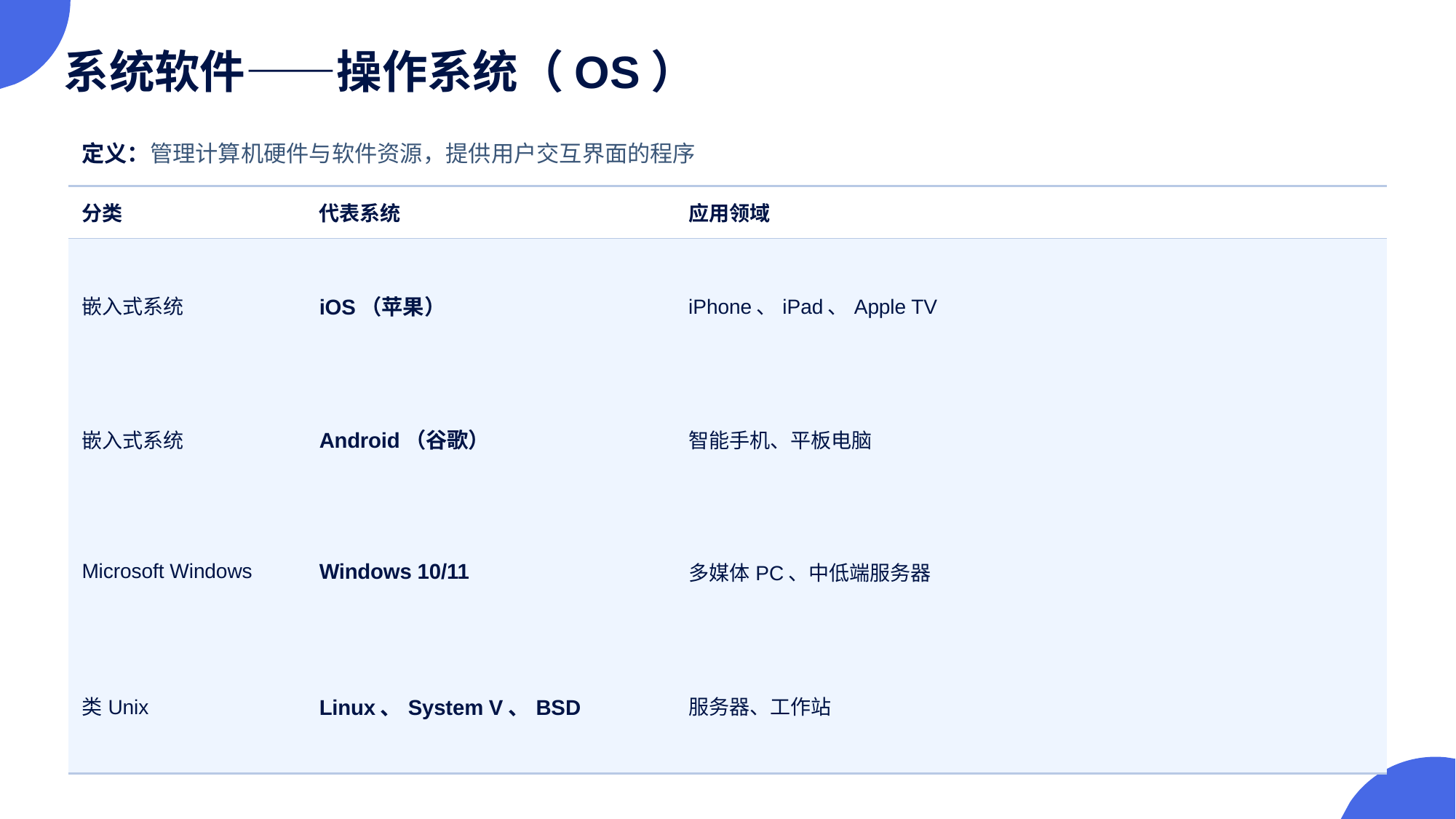

系统软件——操作系统（OS）
定义：管理计算机硬件与软件资源，提供用户交互界面的程序
| 分类 | 代表系统 | 应用领域 |
| --- | --- | --- |
| 嵌入式系统 | iOS（苹果） | iPhone、iPad、Apple TV |
| 嵌入式系统 | Android（谷歌） | 智能手机、平板电脑 |
| Microsoft Windows | Windows 10/11 | 多媒体PC、中低端服务器 |
| 类Unix | Linux、System V、BSD | 服务器、工作站 |